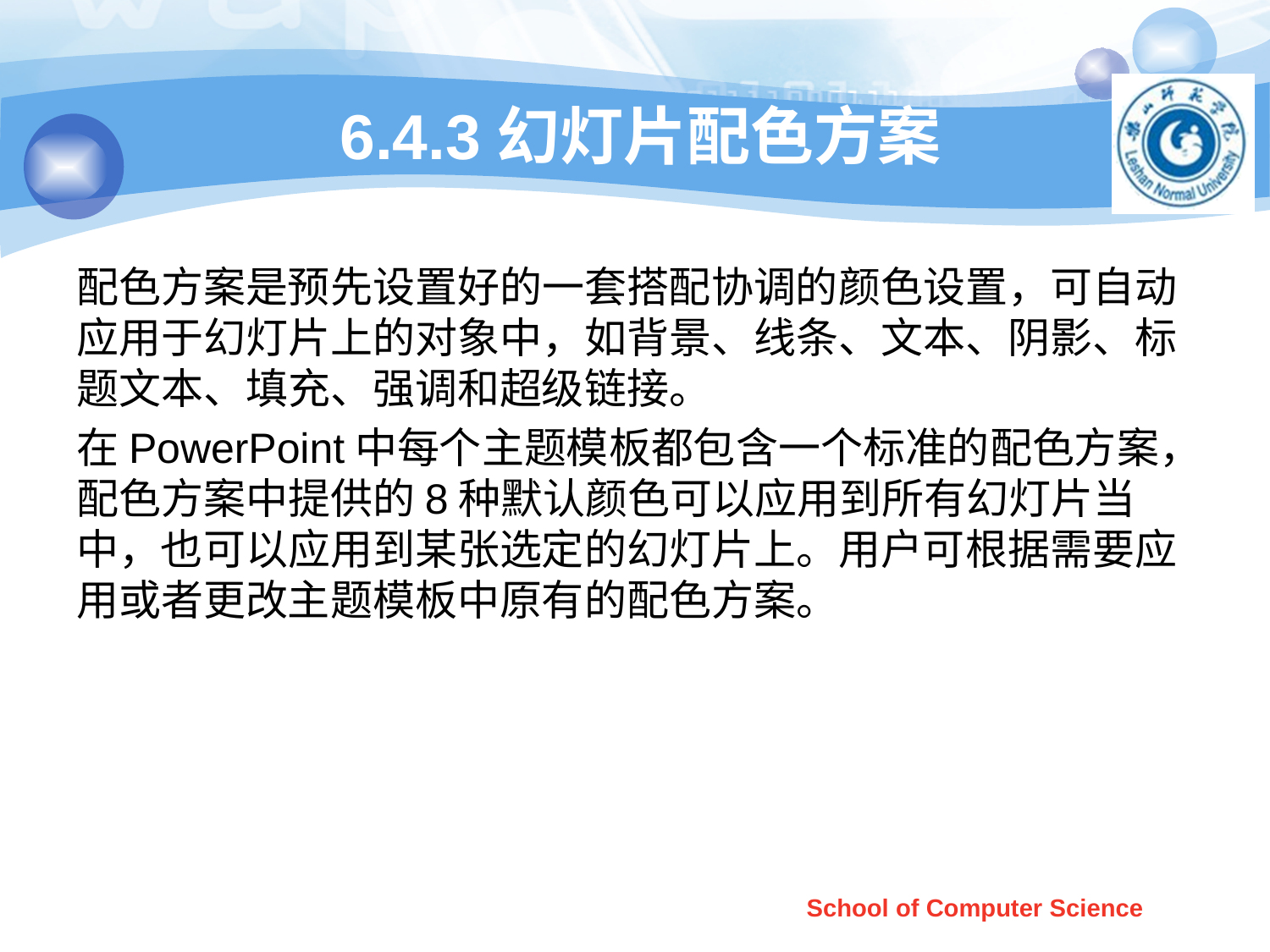

# 6.4.3幻灯片配色方案
配色方案是预先设置好的一套搭配协调的颜色设置，可自动应用于幻灯片上的对象中，如背景、线条、文本、阴影、标题文本、填充、强调和超级链接。
在PowerPoint中每个主题模板都包含一个标准的配色方案，配色方案中提供的8种默认颜色可以应用到所有幻灯片当中，也可以应用到某张选定的幻灯片上。用户可根据需要应用或者更改主题模板中原有的配色方案。

School of Computer Science